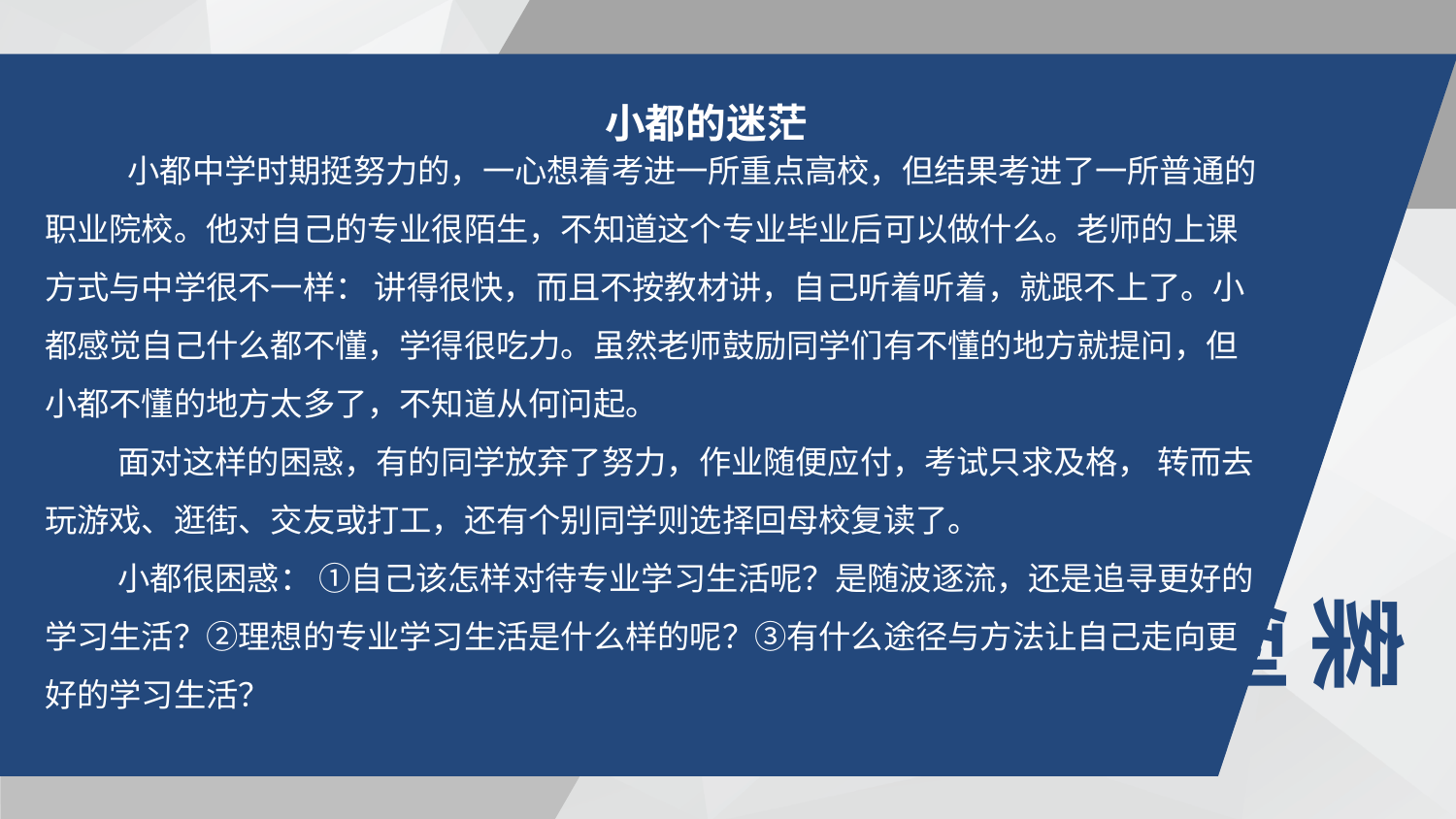

小都的迷茫

         小都中学时期挺努力的，一心想着考进一所重点高校，但结果考进了一所普通的职业院校。他对自己的专业很陌生，不知道这个专业毕业后可以做什么。老师的上课方式与中学很不一样： 讲得很快，而且不按教材讲，自己听着听着，就跟不上了。小都感觉自己什么都不懂，学得很吃力。虽然老师鼓励同学们有不懂的地方就提问，但小都不懂的地方太多了，不知道从何问起。
         面对这样的困惑，有的同学放弃了努力，作业随便应付，考试只求及格， 转而去玩游戏、逛街、交友或打工，还有个别同学则选择回母校复读了。
         小都很困惑： ①自己该怎样对待专业学习生活呢？是随波逐流，还是追寻更好的学习生活？②理想的专业学习生活是什么样的呢？③有什么途径与方法让自己走向更好的学习生活？
案例